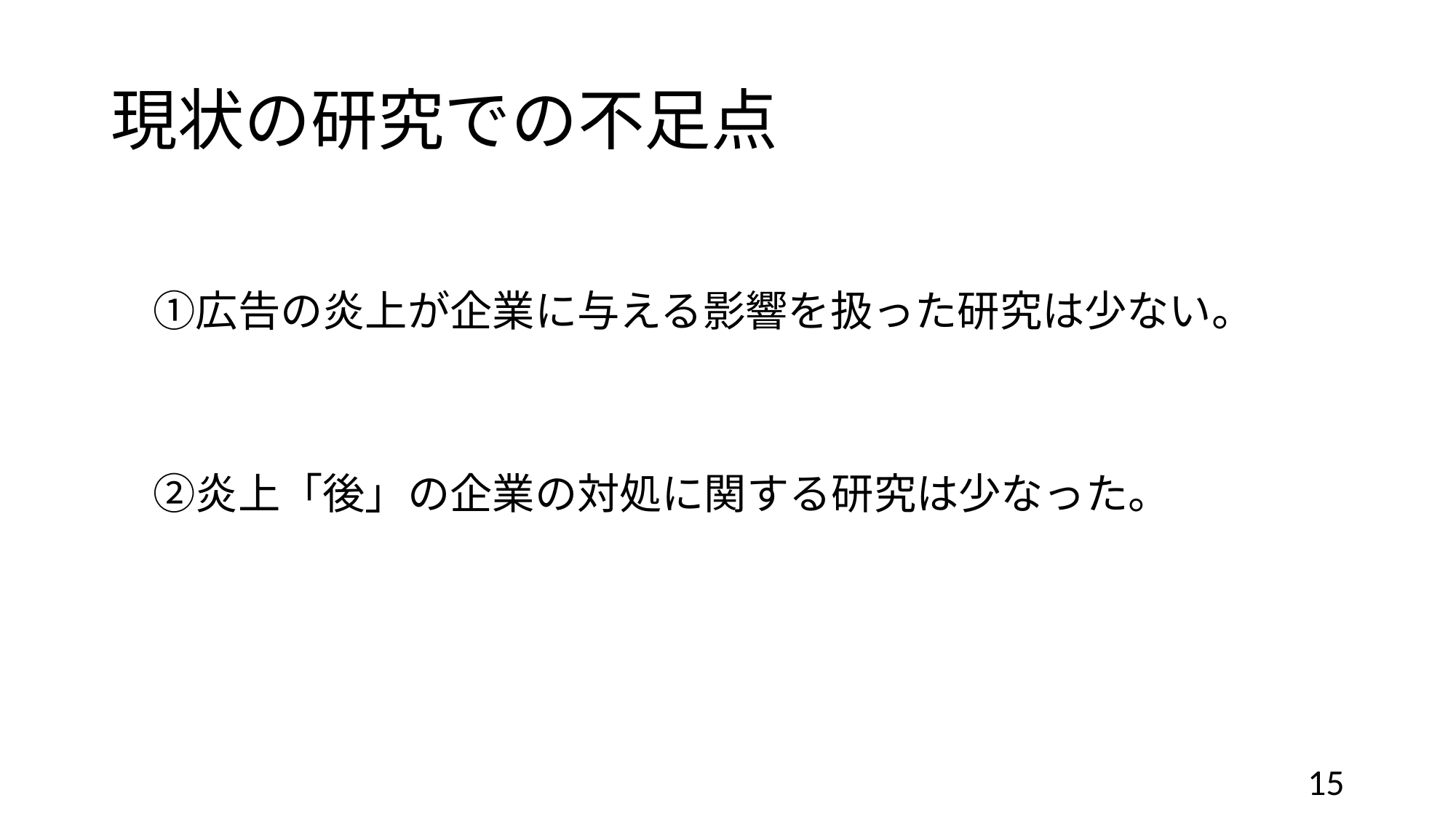

# 現状の研究での不足点

　①広告の炎上が企業に与える影響を扱った研究は少ない。

　②炎上「後」の企業の対処に関する研究は少なった。

15